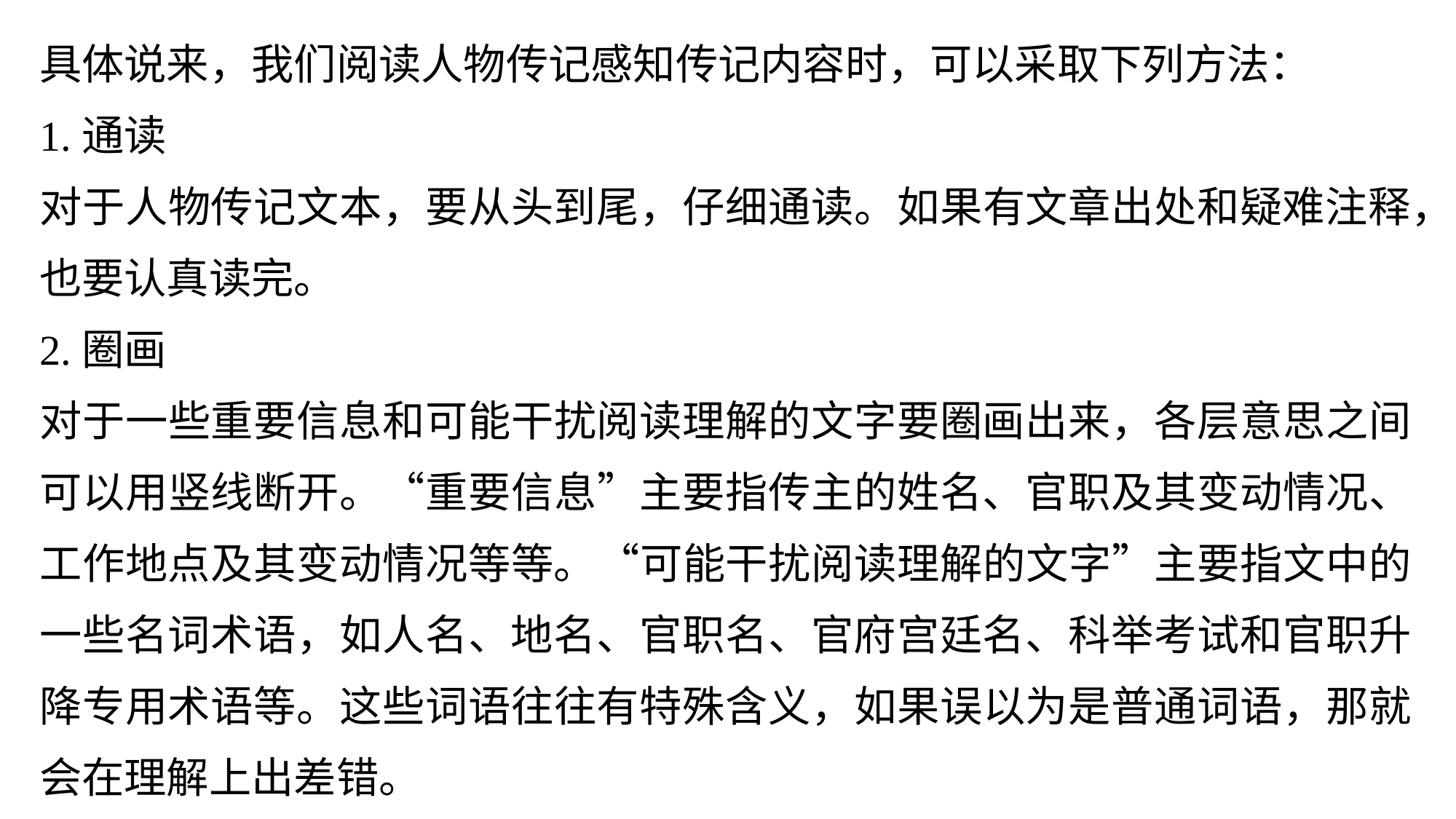

具体说来，我们阅读人物传记感知传记内容时，可以采取下列方法：
1.通读
对于人物传记文本，要从头到尾，仔细通读。如果有文章出处和疑难注释，也要认真读完。
2.圈画
对于一些重要信息和可能干扰阅读理解的文字要圈画出来，各层意思之间可以用竖线断开。“重要信息”主要指传主的姓名、官职及其变动情况、工作地点及其变动情况等等。“可能干扰阅读理解的文字”主要指文中的一些名词术语，如人名、地名、官职名、官府宫廷名、科举考试和官职升降专用术语等。这些词语往往有特殊含义，如果误以为是普通词语，那就会在理解上出差错。